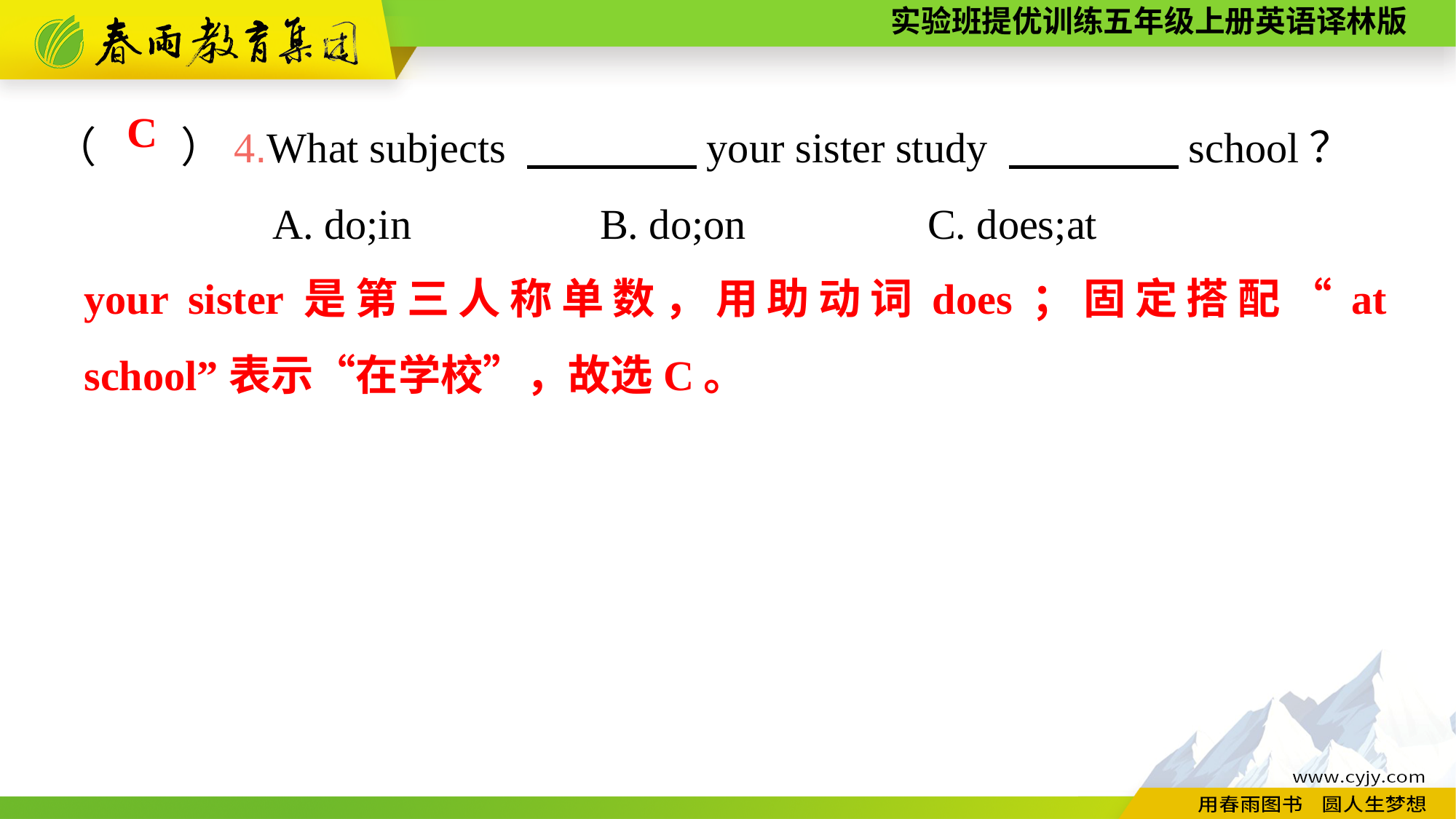

（　　）4.What subjects 　　　　your sister study 　　　　school？
		A. do;in		B. do;on		C. does;at
C
your sister是第三人称单数，用助动词does；固定搭配“at school”表示“在学校”，故选C。